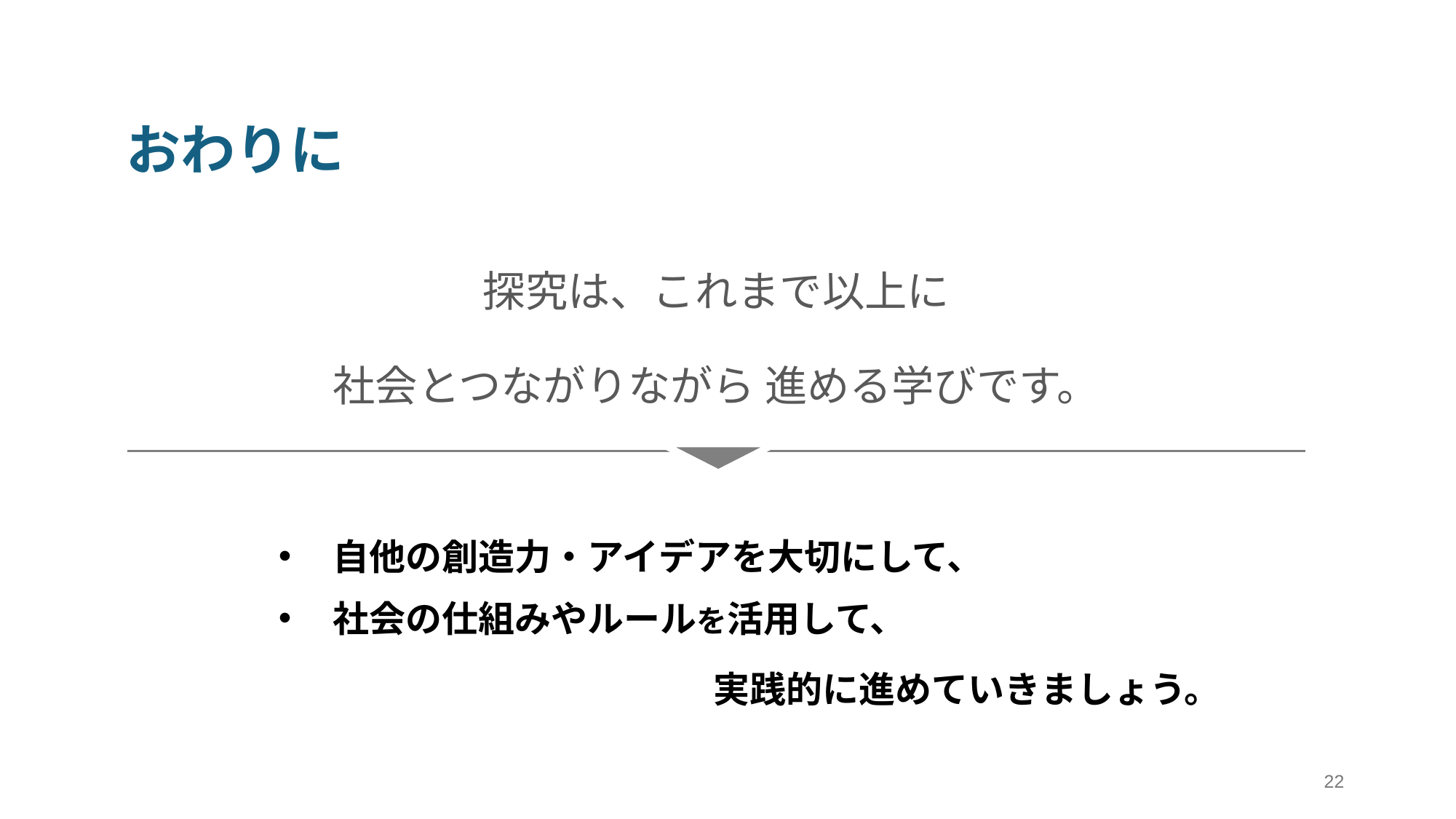

おわりに
探究は、これまで以上に
社会とつながりながら 進める学びです。

自他の創造力・アイデアを大切にして、
社会の仕組みやルールを活用して、
実践的に進めていきましょう。
22